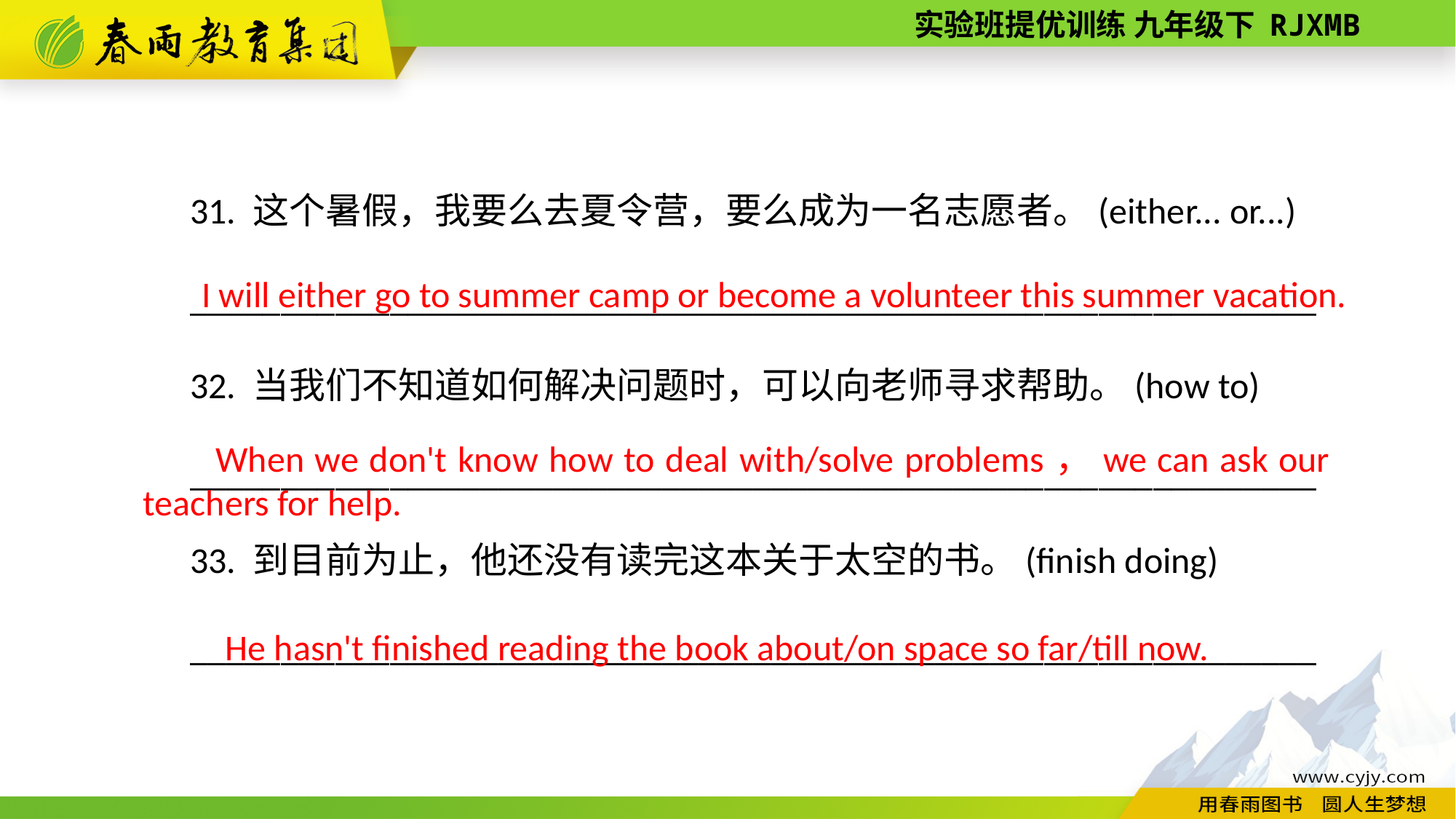

31. 这个暑假，我要么去夏令营，要么成为一名志愿者。(either... or...)
______________________________________________________________
32. 当我们不知道如何解决问题时，可以向老师寻求帮助。(how to)
______________________________________________________________
33. 到目前为止，他还没有读完这本关于太空的书。(finish doing)
______________________________________________________________
I will either go to summer camp or become a volunteer this summer vacation.
When we don't know how to deal with/solve problems，we can ask our teachers for help.
He hasn't finished reading the book about/on space so far/till now.